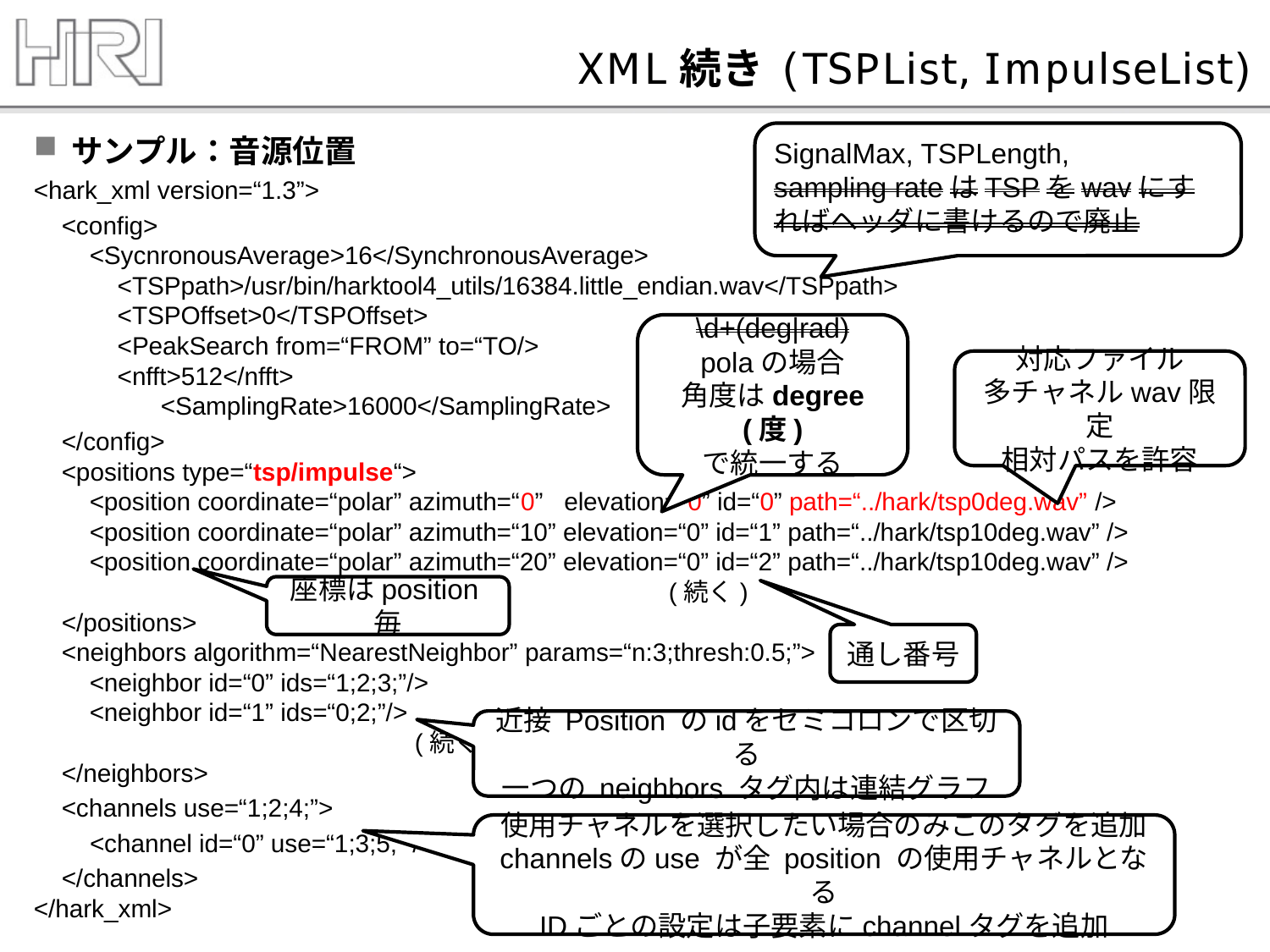

# XML続き (TSPList, ImpulseList)
SignalMax, TSPLength,
sampling rateはTSPをwavにすればヘッダに書けるので廃止
サンプル：音源位置
<hark_xml version=“1.3”>
    <config>
        <SycnronousAverage>16</SynchronousAverage>
            <TSPpath>/usr/bin/harktool4_utils/16384.little_endian.wav</TSPpath>
            <TSPOffset>0</TSPOffset>
            <PeakSearch from=“FROM” to=“TO/>
            <nfft>512</nfft>
	<SamplingRate>16000</SamplingRate>
    </config>
    <positions type=“tsp/impulse“>
        <position coordinate=“polar” azimuth=“0”   elevation=“0” id=“0” path=“../hark/tsp0deg.wav” />
        <position coordinate=“polar” azimuth=“10” elevation=“0” id=“1” path=“../hark/tsp10deg.wav” />
        <position coordinate=“polar” azimuth=“20” elevation=“0” id=“2” path=“../hark/tsp10deg.wav” />
					(続く)
    </positions>
    <neighbors algorithm=“NearestNeighbor” params=“n:3;thresh:0.5;”>
        <neighbor id=“0” ids=“1;2;3;”/>
        <neighbor id=“1” ids=“0;2;”/>
			(続く)
    </neighbors>
    <channels use=“1;2;4;”>
        <channel id=“0” use=“1;3;5;” />
    </channels>
</hark_xml>
\d+(deg|rad)
polaの場合
角度はdegree(度)
で統一する
対応ファイル
多チャネルwav限定
相対パスを許容
座標はposition毎
通し番号
近接 Position のidをセミコロンで区切る
一つの neighbors タグ内は連結グラフ
使用チャネルを選択したい場合のみこのタグを追加
channelsのuse が全 position の使用チャネルとなる
IDごとの設定は子要素にchannelタグを追加